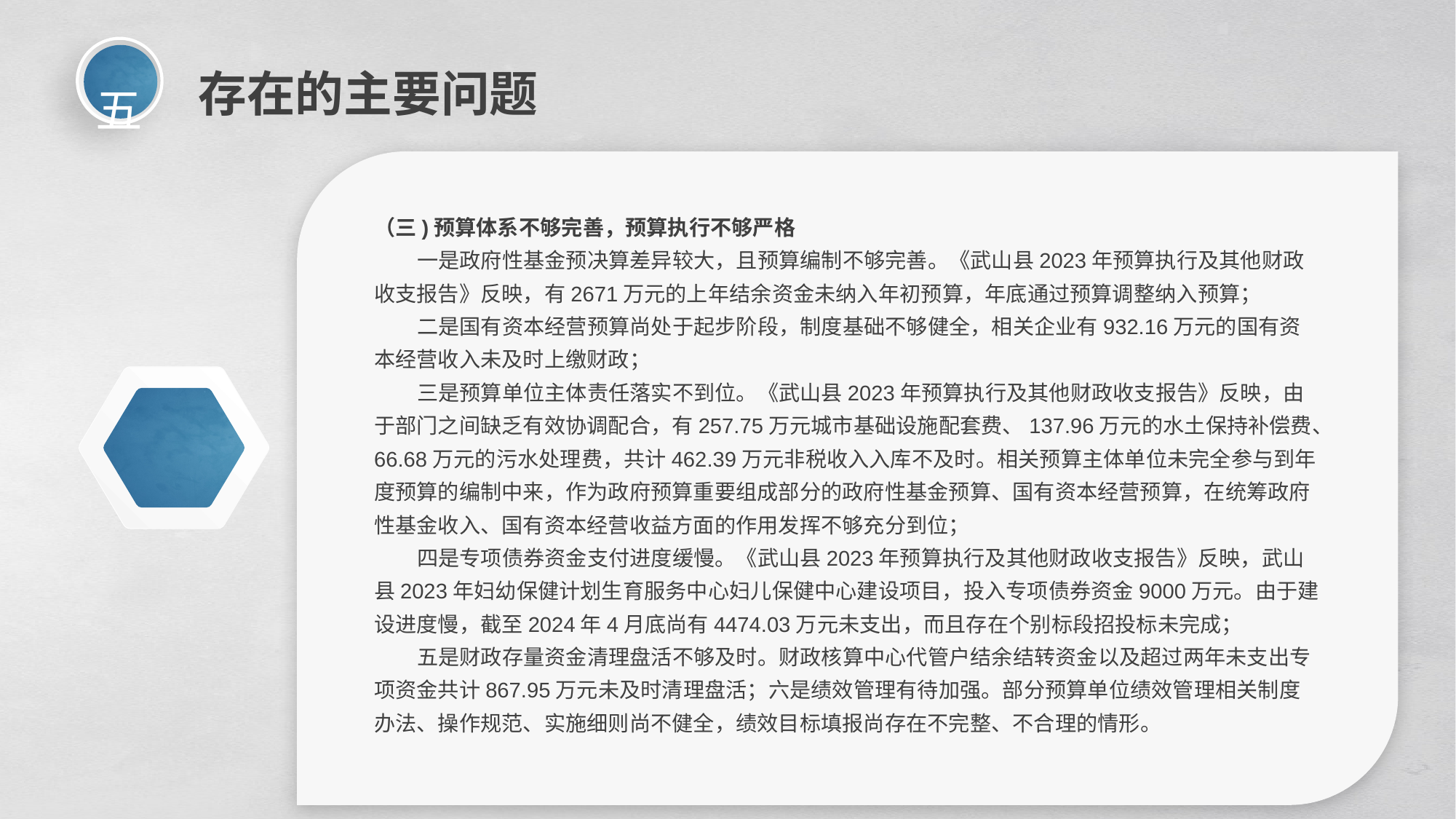

五

存在的主要问题

（三)预算体系不够完善，预算执行不够严格
        一是政府性基金预决算差异较大，且预算编制不够完善。《武山县2023年预算执行及其他财政收支报告》反映，有2671万元的上年结余资金未纳入年初预算，年底通过预算调整纳入预算；
        二是国有资本经营预算尚处于起步阶段，制度基础不够健全，相关企业有932.16万元的国有资本经营收入未及时上缴财政；
        三是预算单位主体责任落实不到位。《武山县2023年预算执行及其他财政收支报告》反映，由于部门之间缺乏有效协调配合，有257.75万元城市基础设施配套费、137.96万元的水土保持补偿费、66.68万元的污水处理费，共计462.39万元非税收入入库不及时。相关预算主体单位未完全参与到年度预算的编制中来，作为政府预算重要组成部分的政府性基金预算、国有资本经营预算，在统筹政府性基金收入、国有资本经营收益方面的作用发挥不够充分到位；
        四是专项债券资金支付进度缓慢。《武山县2023年预算执行及其他财政收支报告》反映，武山县2023年妇幼保健计划生育服务中心妇儿保健中心建设项目，投入专项债券资金9000万元。由于建设进度慢，截至2024年4月底尚有4474.03万元未支出，而且存在个别标段招投标未完成；
        五是财政存量资金清理盘活不够及时。财政核算中心代管户结余结转资金以及超过两年未支出专项资金共计867.95万元未及时清理盘活；六是绩效管理有待加强。部分预算单位绩效管理相关制度办法、操作规范、实施细则尚不健全，绩效目标填报尚存在不完整、不合理的情形。